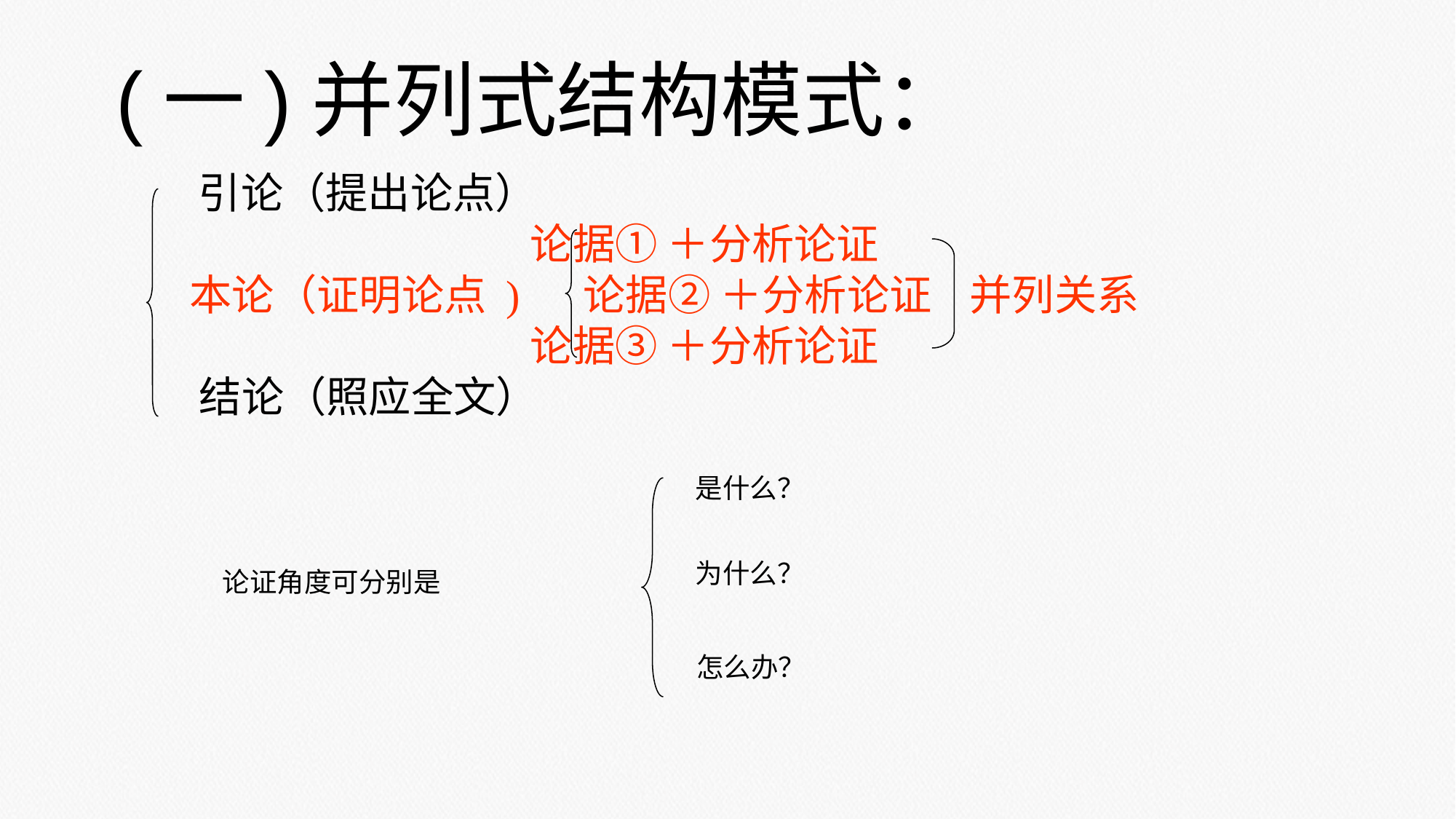

(一)并列式结构模式：

                            引论（提出论点）
                                                     论据① ＋分析论证
                 本论（证明论点 )     论据② ＋分析论证    并列关系
                                                     论据③ ＋分析论证
                  结论（照应全文）

是什么？

为什么？
论证角度可分别是
怎么办？